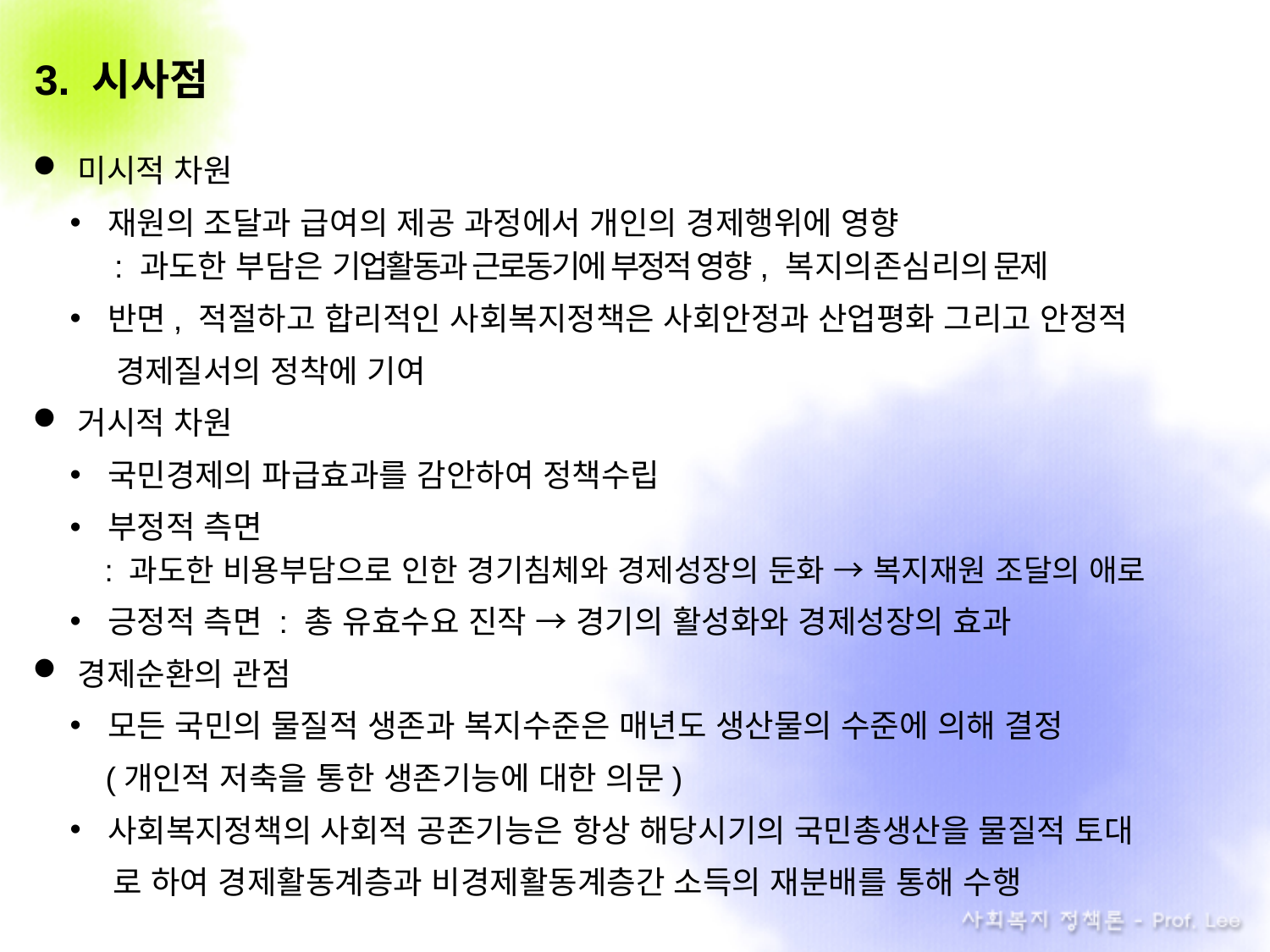

3. 시사점

미시적 차원
재원의 조달과 급여의 제공 과정에서 개인의 경제행위에 영향
     : 과도한 부담은 기업활동과 근로동기에 부정적 영향, 복지의존심리의 문제
반면, 적절하고 합리적인 사회복지정책은 사회안정과 산업평화 그리고 안정적
 . 경제질서의 정착에 기여
거시적 차원
국민경제의 파급효과를 감안하여 정책수립
부정적 측면
    : 과도한 비용부담으로 인한 경기침체와 경제성장의 둔화 → 복지재원 조달의 애로
긍정적 측면 : 총 유효수요 진작 → 경기의 활성화와 경제성장의 효과
경제순환의 관점
모든 국민의 물질적 생존과 복지수준은 매년도 생산물의 수준에 의해 결정
    (개인적 저축을 통한 생존기능에 대한 의문)
사회복지정책의 사회적 공존기능은 항상 해당시기의 국민총생산을 물질적 토대
   .로 하여 경제활동계층과 비경제활동계층간 소득의 재분배를 통해 수행